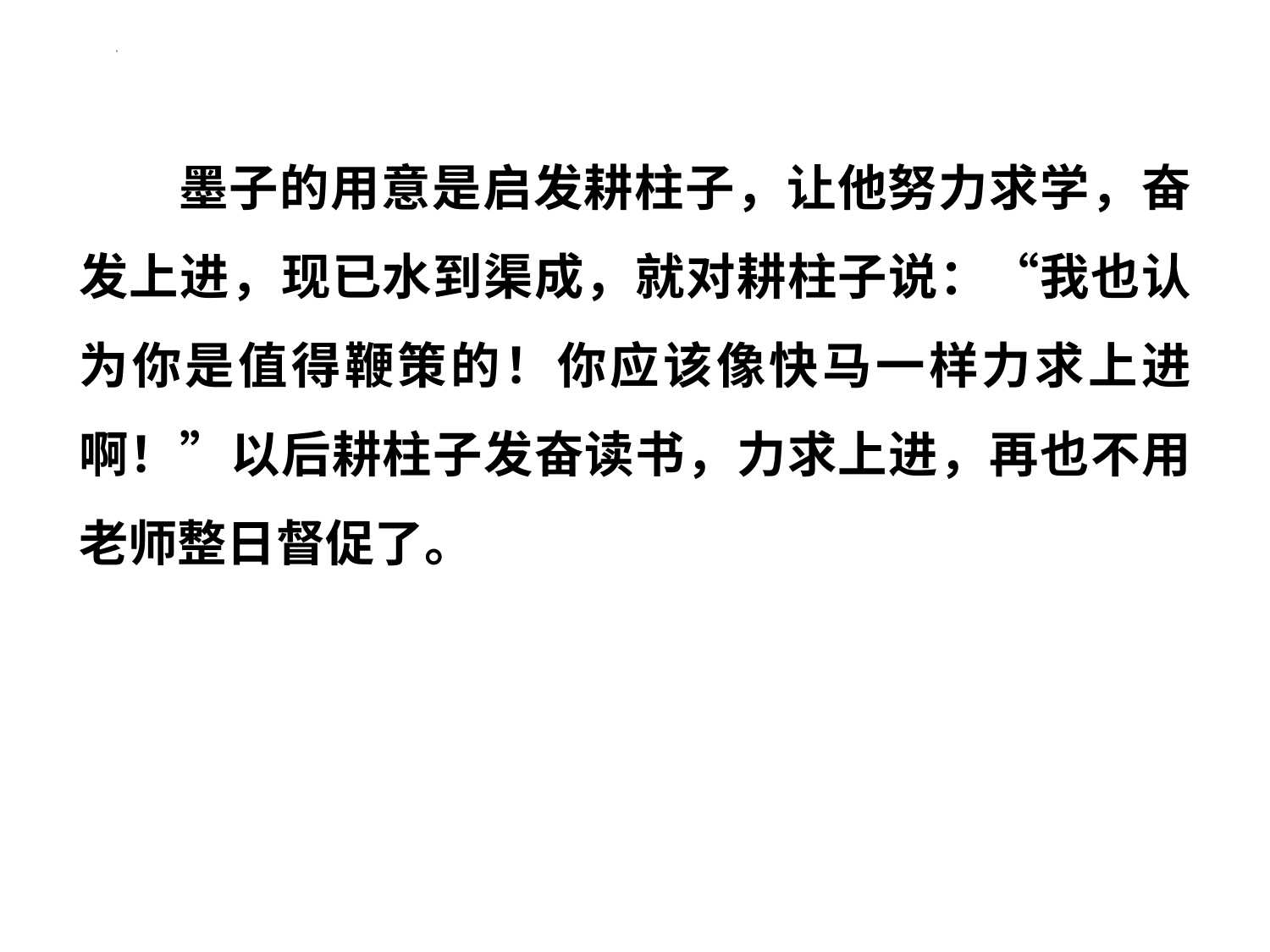

墨子的用意是启发耕柱子，让他努力求学，奋发上进，现已水到渠成，就对耕柱子说：“我也认为你是值得鞭策的！你应该像快马一样力求上进啊！”以后耕柱子发奋读书，力求上进，再也不用老师整日督促了。